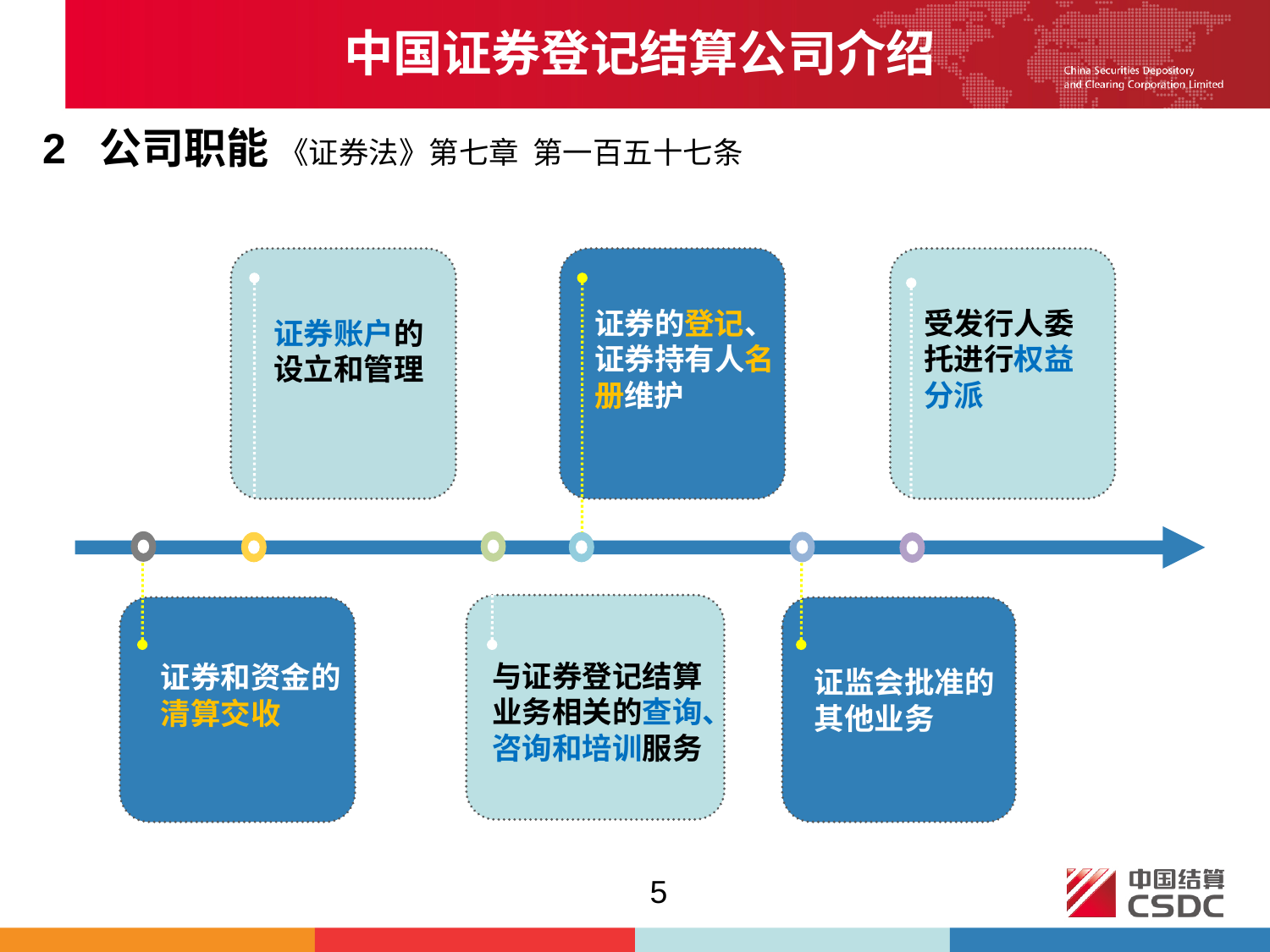

中国证券登记结算公司介绍
2  公司职能 《证券法》第七章  第一百五十七条

证券的登记、证券持有人名册维护
受发行人委托进行权益分派
证券账户的设立和管理

与证券登记结算业务相关的查询、咨询和培训服务
证券和资金的清算交收
证监会批准的其他业务
5